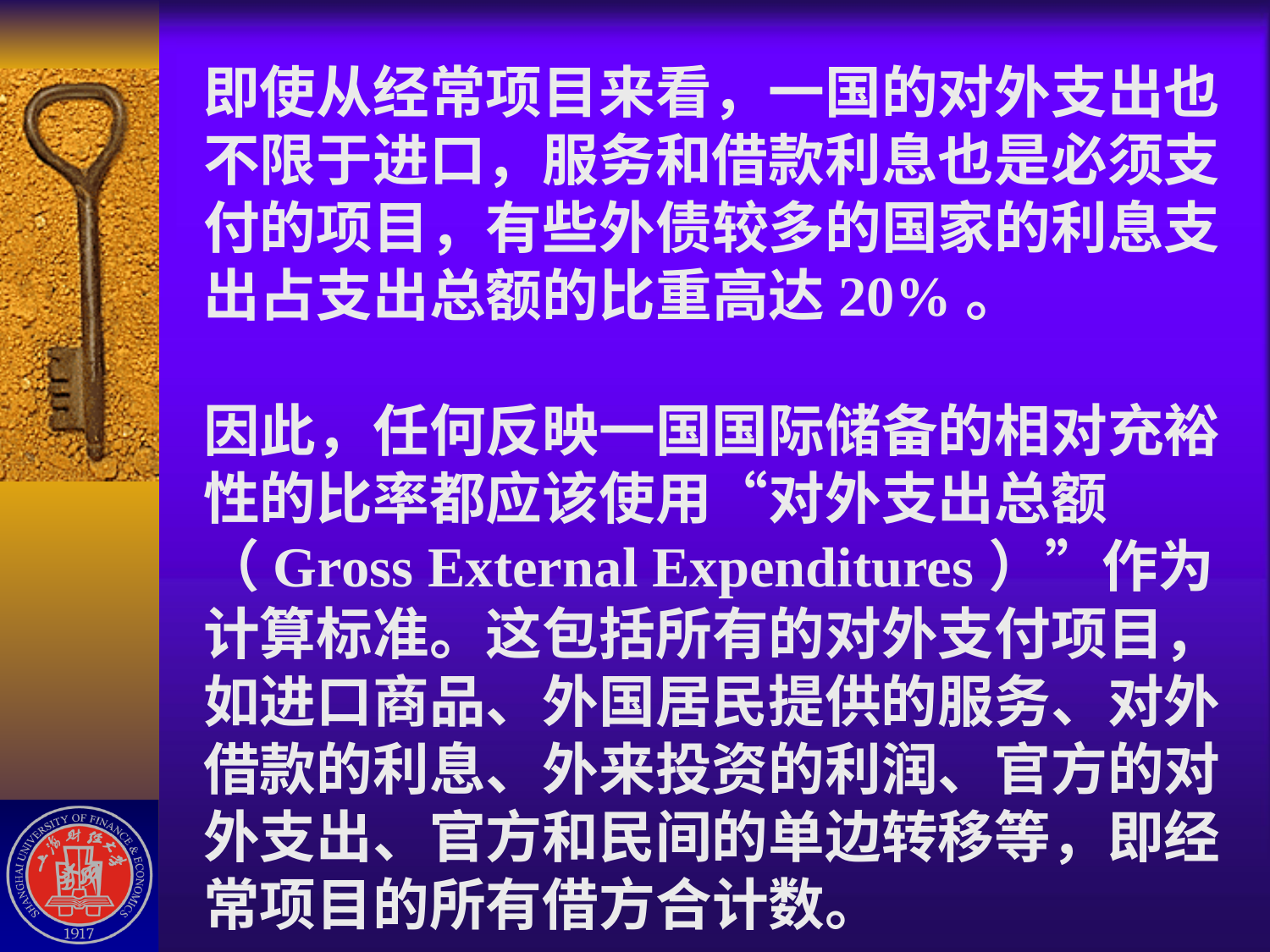

# 即使从经常项目来看，一国的对外支出也不限于进口，服务和借款利息也是必须支付的项目，有些外债较多的国家的利息支出占支出总额的比重高达20%。 因此，任何反映一国国际储备的相对充裕性的比率都应该使用“对外支出总额（Gross External Expenditures）”作为计算标准。这包括所有的对外支付项目，如进口商品、外国居民提供的服务、对外借款的利息、外来投资的利润、官方的对外支出、官方和民间的单边转移等，即经常项目的所有借方合计数。